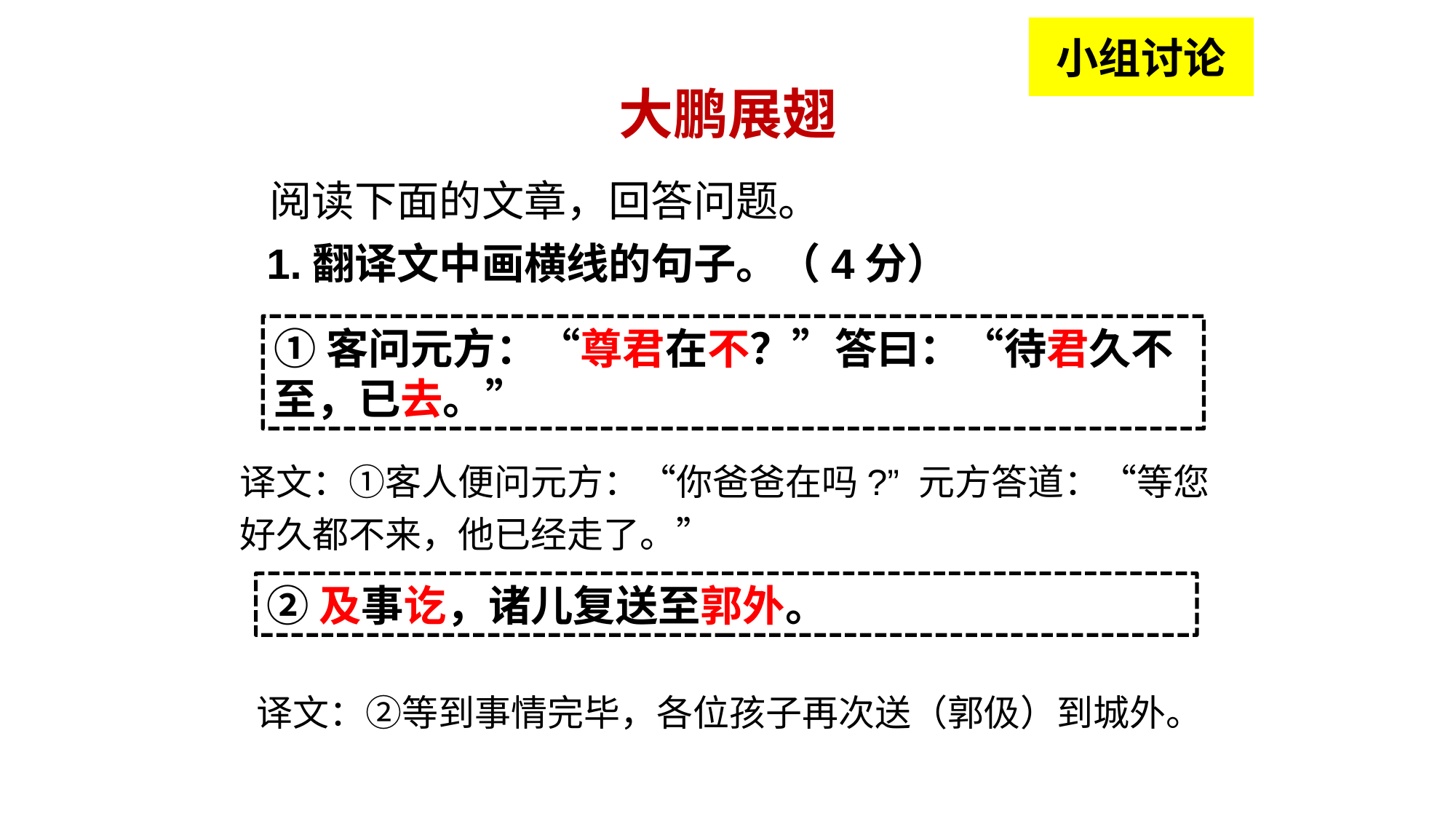

小组讨论
大鹏展翅
阅读下面的文章，回答问题。
1.翻译文中画横线的句子。（4分）
①客问元方：“尊君在不？”答曰：“待君久不至，已去。”
译文：①客人便问元方：“你爸爸在吗?” 元方答道：“等您好久都不来，他已经走了。”

②及事讫，诸儿复送至郭外。
 译文：②等到事情完毕，各位孩子再次送（郭伋）到城外。